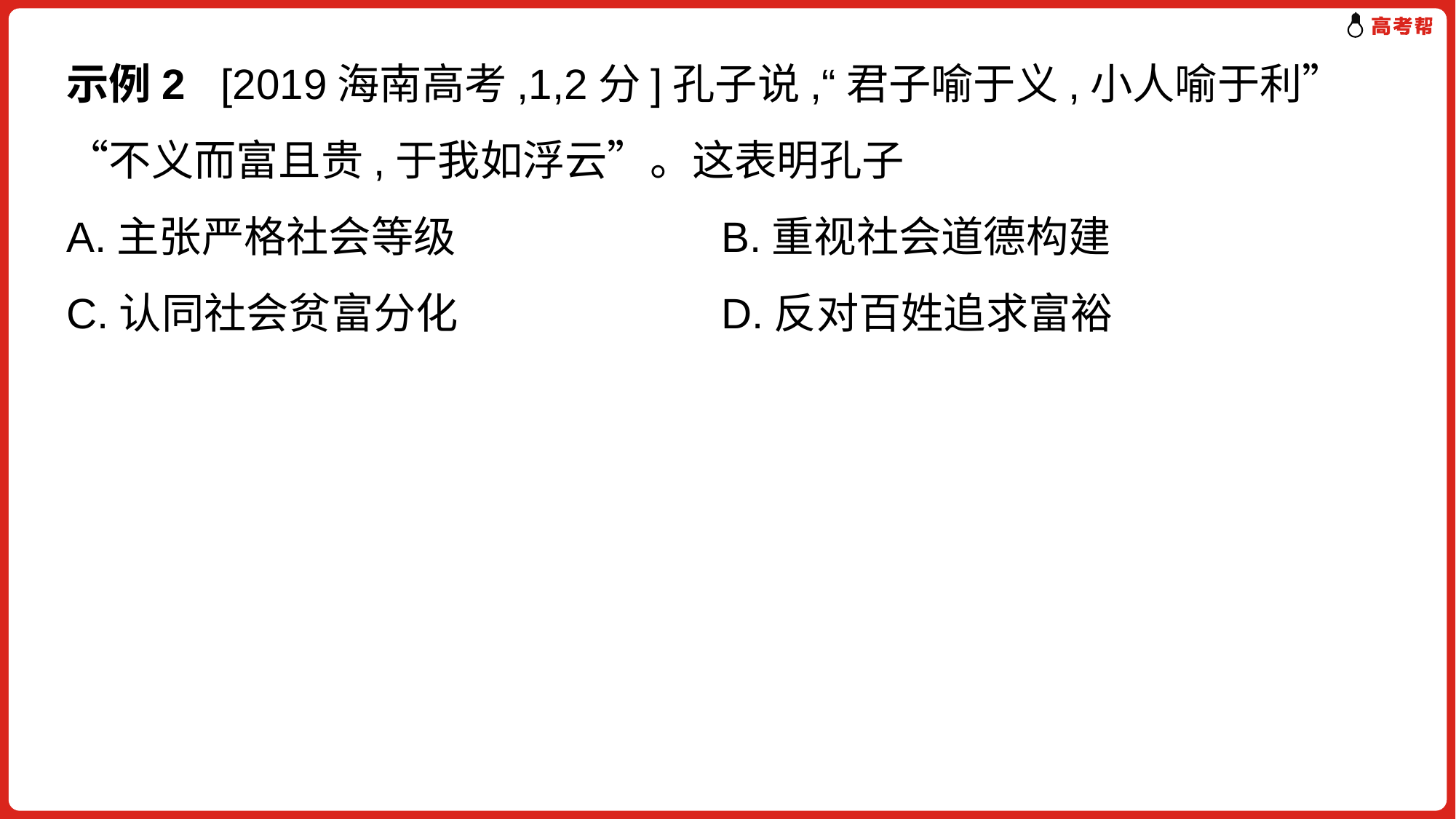

示例2   [2019海南高考,1,2分]孔子说,“君子喻于义,小人喻于利”“不义而富且贵,于我如浮云”。这表明孔子
A.主张严格社会等级　　　　　	B.重视社会道德构建
C.认同社会贫富分化　　　　　	D.反对百姓追求富裕